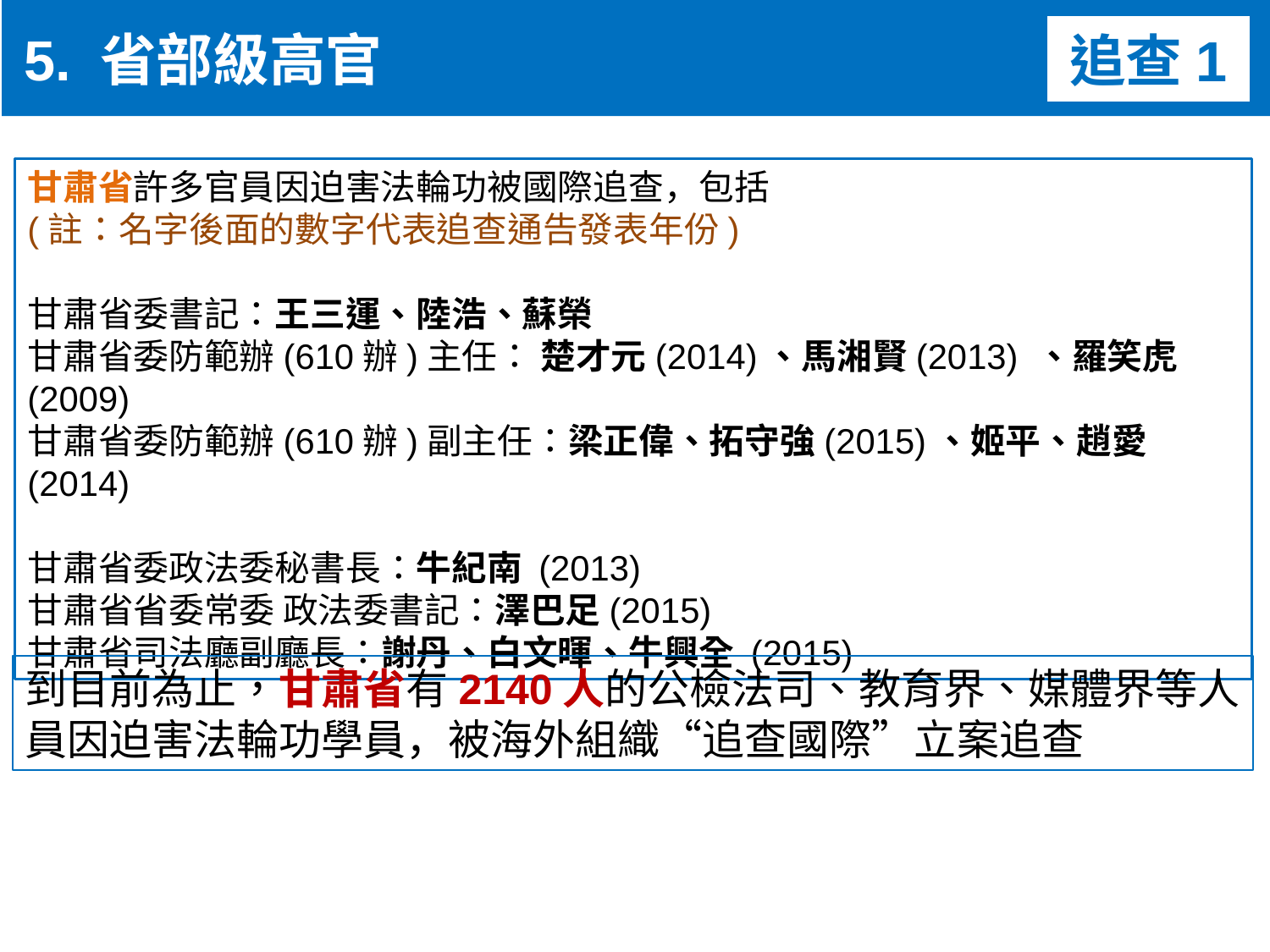

5. 省部級高官
追查1
甘肅省許多官員因迫害法輪功被國際追查，包括
(註：名字後面的數字代表追查通告發表年份)

甘肅省委書記：王三運、陸浩、蘇榮
甘肅省委防範辦(610辦)主任： 楚才元(2014)、馬湘賢(2013) 、羅笑虎 (2009)
甘肅省委防範辦(610辦)副主任：梁正偉、拓守強(2015)、姬平、趙愛(2014)

甘肅省委政法委秘書長：牛紀南 (2013)
甘肅省省委常委 政法委書記：澤巴足(2015)
甘肅省司法廳副廳長：謝丹、白文暉、牛興全 (2015)
到目前為止，甘肅省有2140人的公檢法司、教育界、媒體界等人員因迫害法輪功學員，被海外組織“追查國際”立案追查